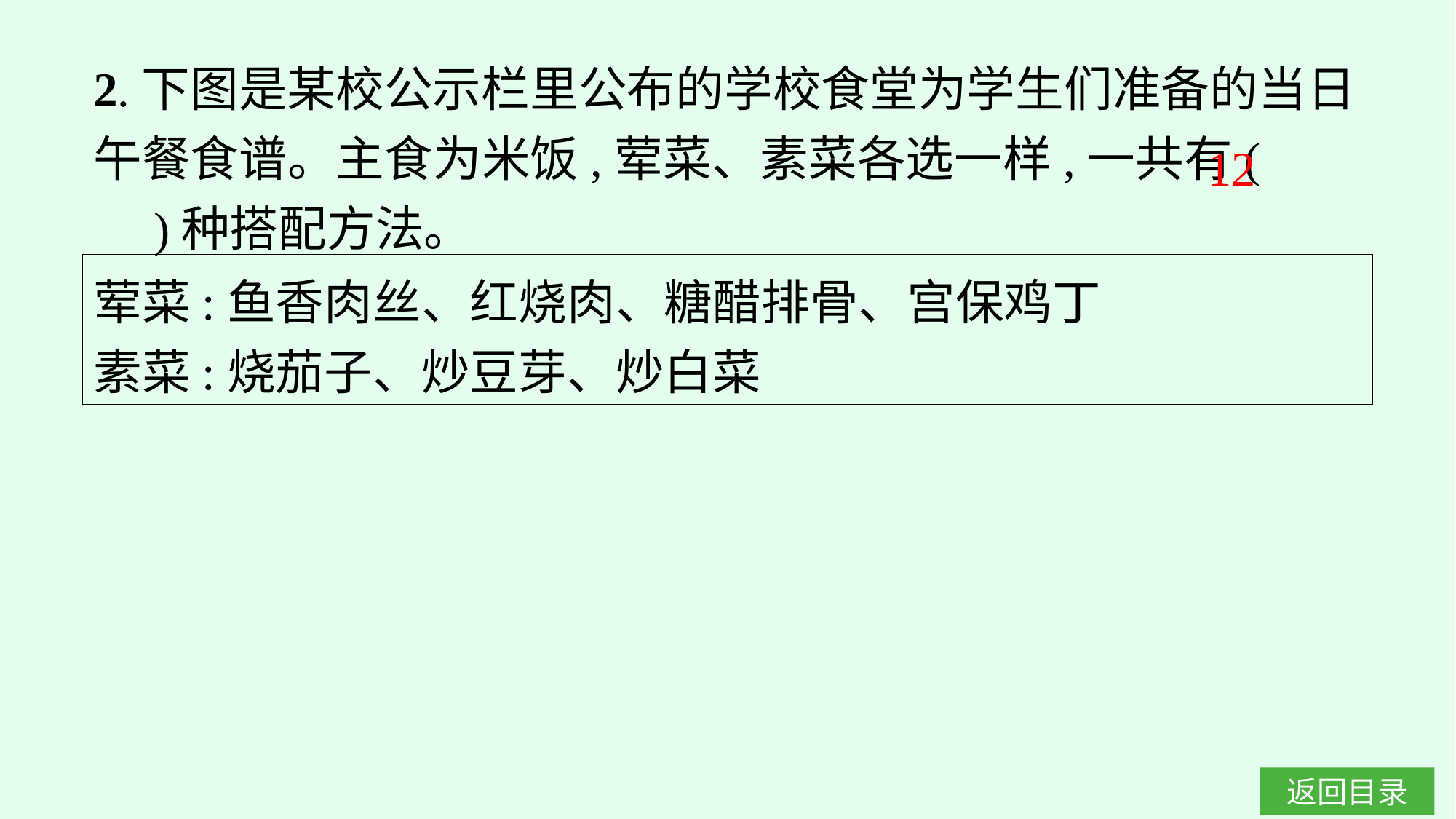

2.下图是某校公示栏里公布的学校食堂为学生们准备的当日午餐食谱。主食为米饭,荤菜、素菜各选一样,一共有(　　)种搭配方法。
12
荤菜:鱼香肉丝、红烧肉、糖醋排骨、宫保鸡丁
素菜:烧茄子、炒豆芽、炒白菜